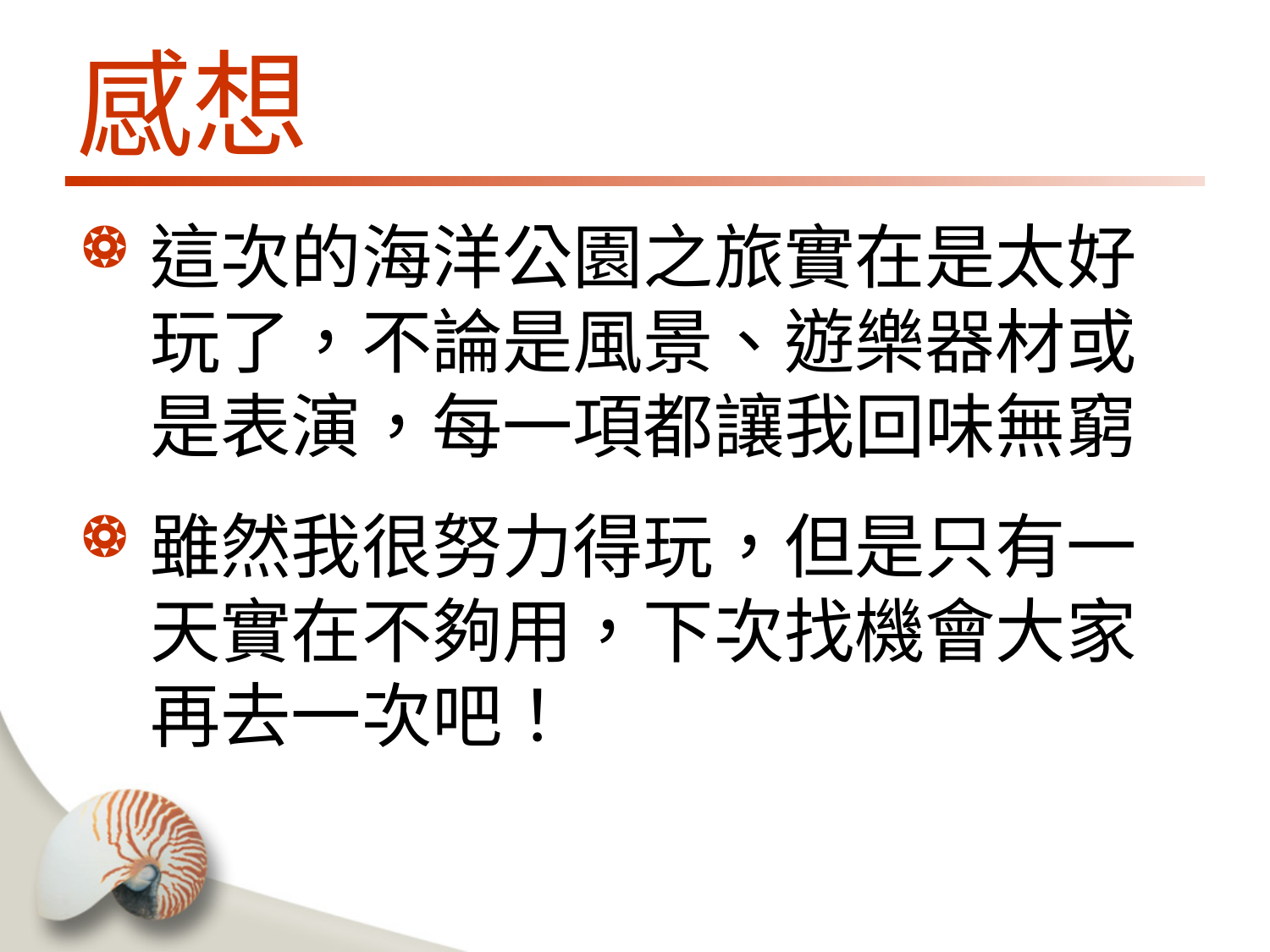

# 感想
這次的海洋公園之旅實在是太好玩了，不論是風景、遊樂器材或是表演，每一項都讓我回味無窮
雖然我很努力得玩，但是只有一天實在不夠用，下次找機會大家再去一次吧！